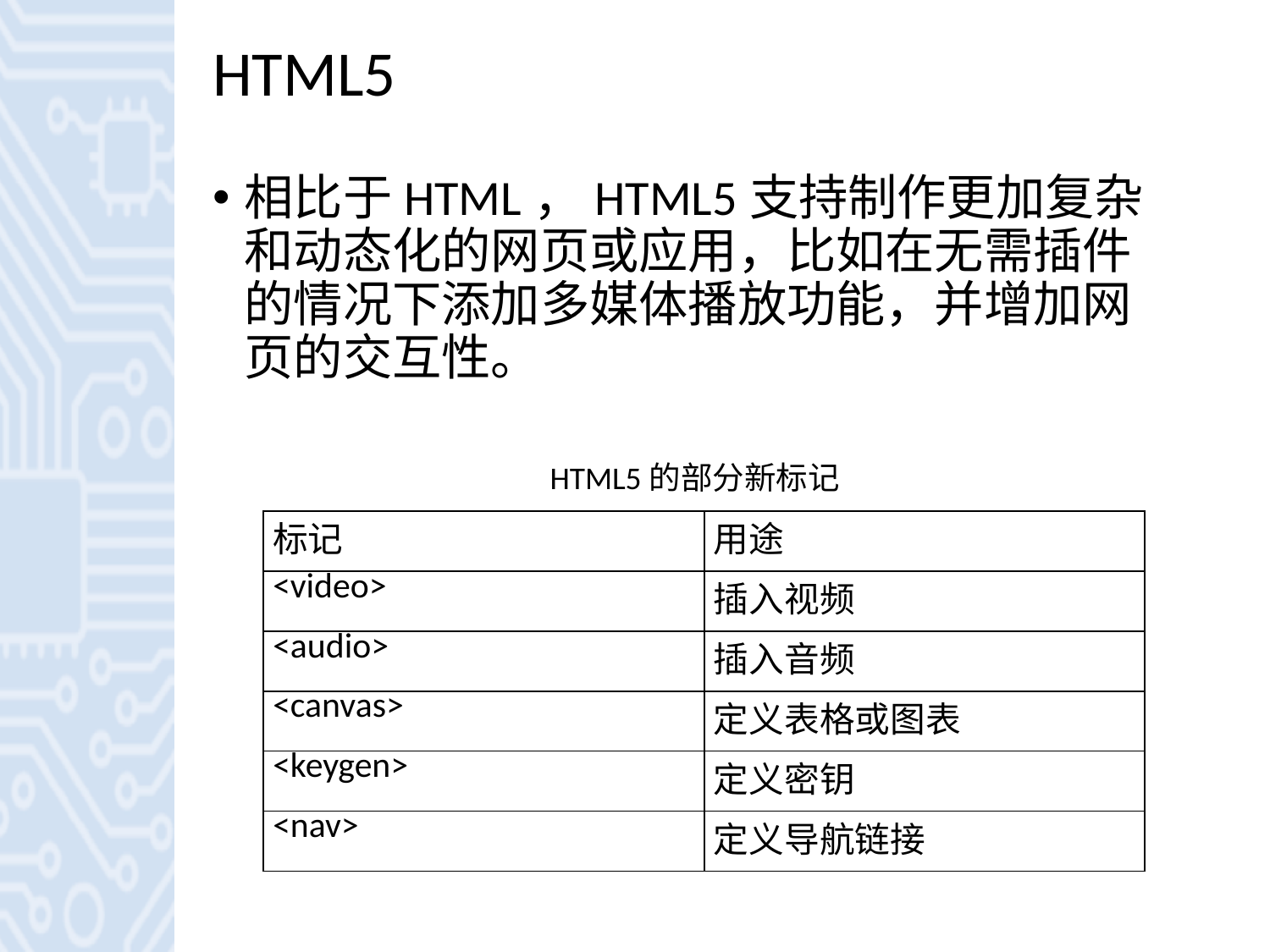

# HTML5
相比于HTML，HTML5支持制作更加复杂和动态化的网页或应用，比如在无需插件的情况下添加多媒体播放功能，并增加网页的交互性。
 HTML5的部分新标记

| 标记 | 用途 |
| --- | --- |
| <video> | 插入视频 |
| <audio> | 插入音频 |
| <canvas> | 定义表格或图表 |
| <keygen> | 定义密钥 |
| <nav> | 定义导航链接 |